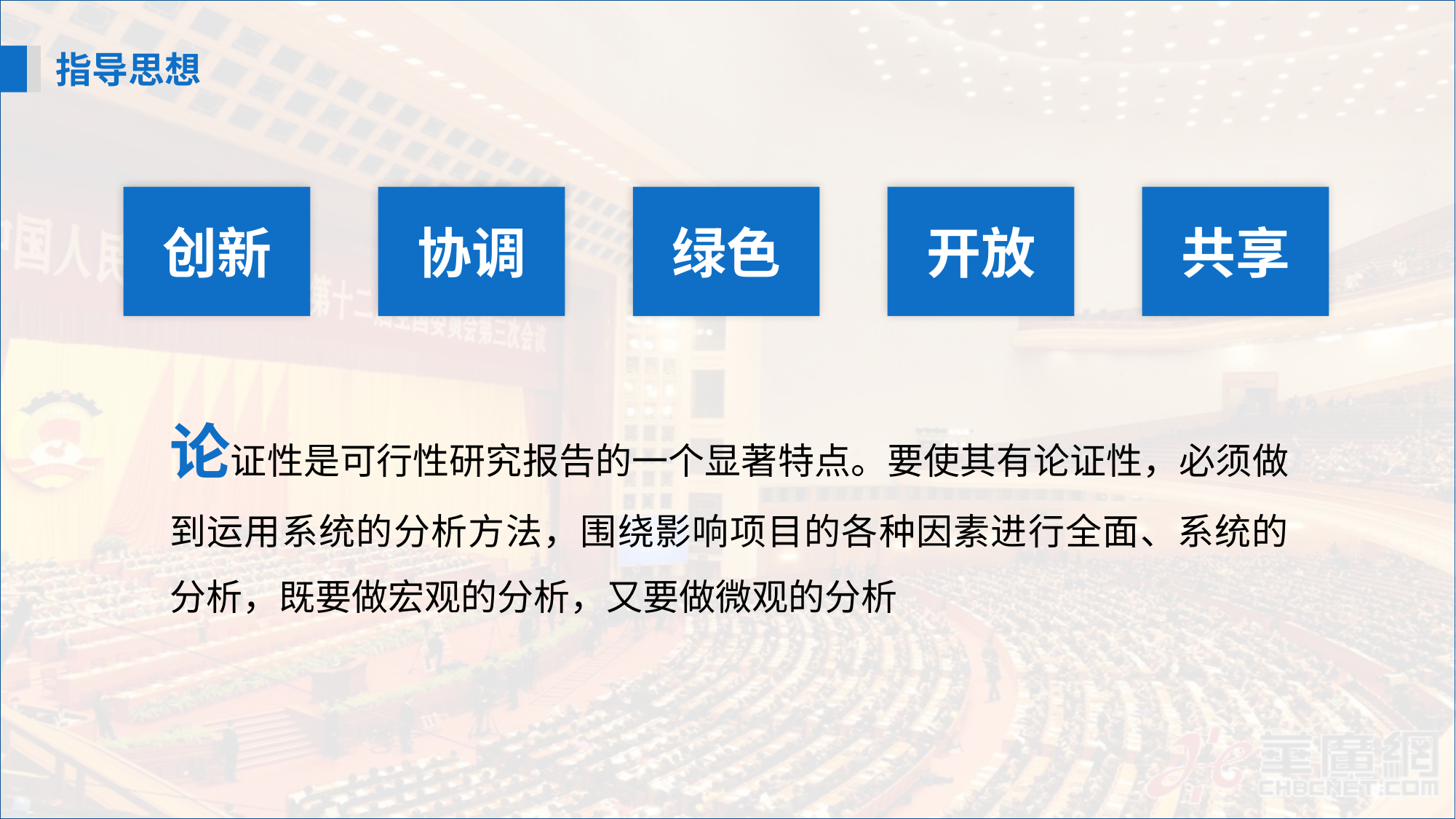

指导思想

创新
协调
绿色
开放
共享
论证性是可行性研究报告的一个显著特点。要使其有论证性，必须做到运用系统的分析方法，围绕影响项目的各种因素进行全面、系统的分析，既要做宏观的分析，又要做微观的分析